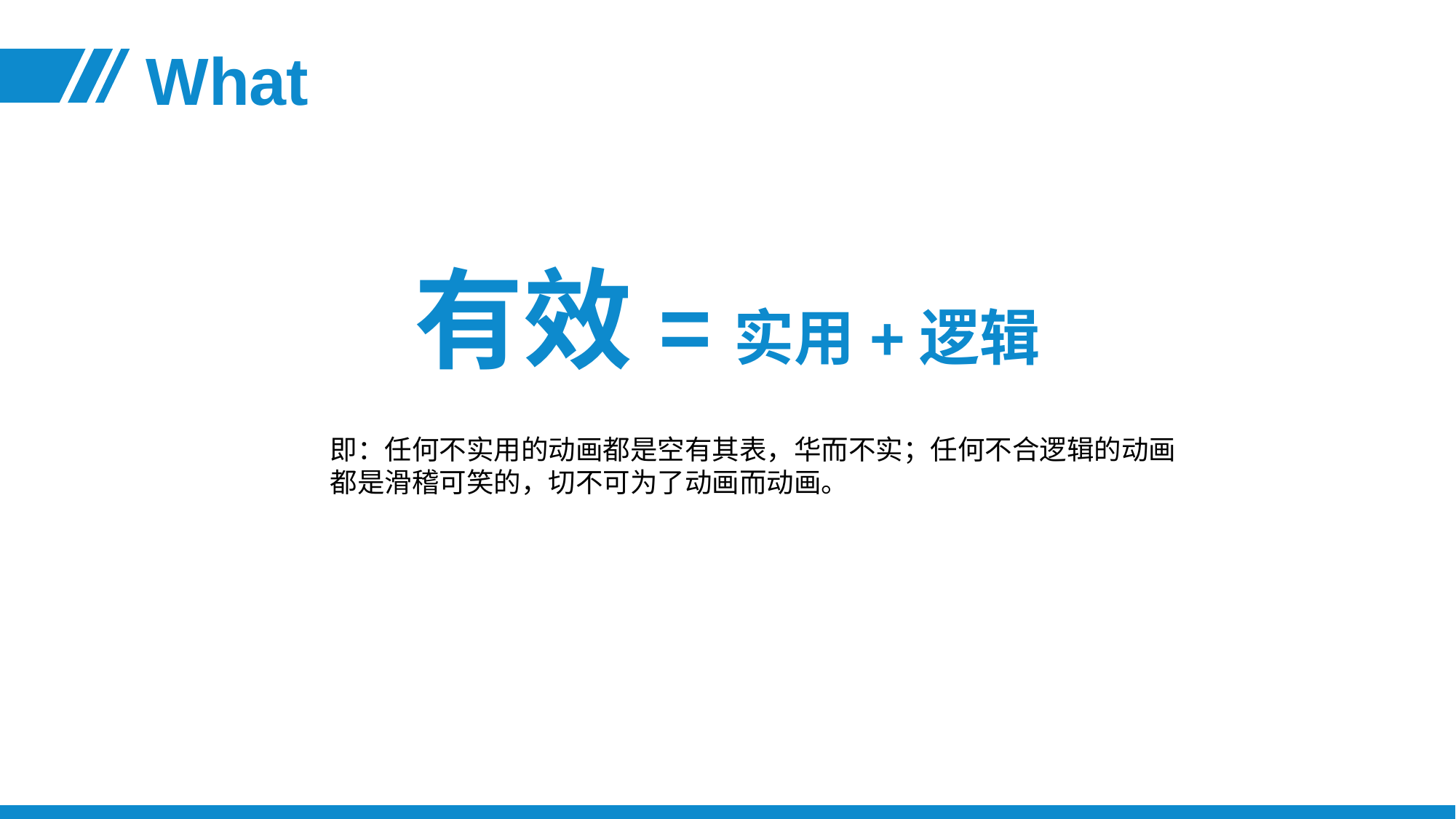

What
有效=实用+逻辑
即：任何不实用的动画都是空有其表，华而不实；任何不合逻辑的动画都是滑稽可笑的，切不可为了动画而动画。